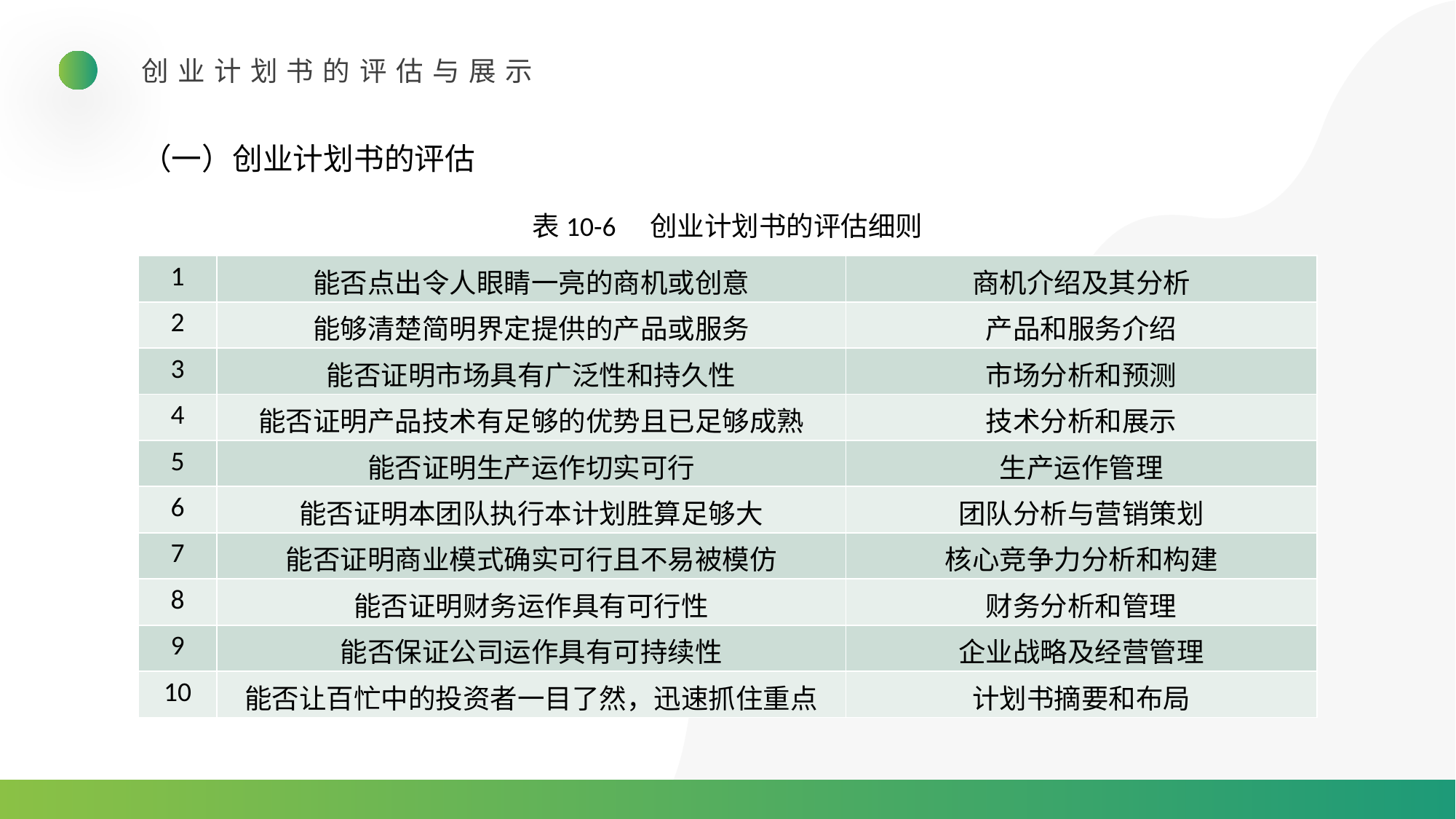

创业计划书的评估与展示
（一）创业计划书的评估
表10-6　创业计划书的评估细则
| 1 | 能否点出令人眼睛一亮的商机或创意 | 商机介绍及其分析 |
| --- | --- | --- |
| 2 | 能够清楚简明界定提供的产品或服务 | 产品和服务介绍 |
| 3 | 能否证明市场具有广泛性和持久性 | 市场分析和预测 |
| 4 | 能否证明产品技术有足够的优势且已足够成熟 | 技术分析和展示 |
| 5 | 能否证明生产运作切实可行 | 生产运作管理 |
| 6 | 能否证明本团队执行本计划胜算足够大 | 团队分析与营销策划 |
| 7 | 能否证明商业模式确实可行且不易被模仿 | 核心竞争力分析和构建 |
| 8 | 能否证明财务运作具有可行性 | 财务分析和管理 |
| 9 | 能否保证公司运作具有可持续性 | 企业战略及经营管理 |
| 10 | 能否让百忙中的投资者一目了然，迅速抓住重点 | 计划书摘要和布局 |